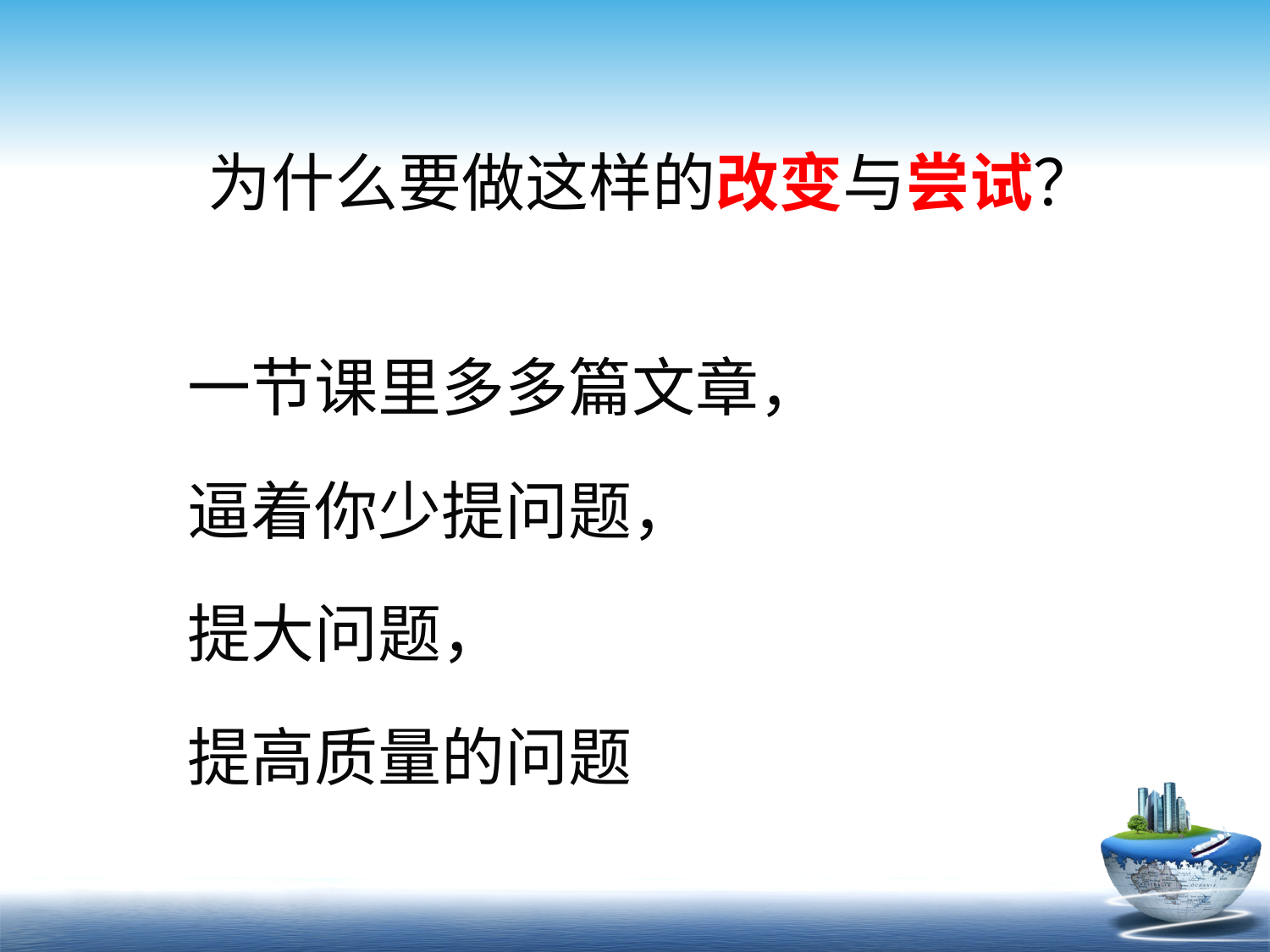

为什么要做这样的改变与尝试？
      一节课里多多篇文章，
      逼着你少提问题，
      提大问题，
      提高质量的问题